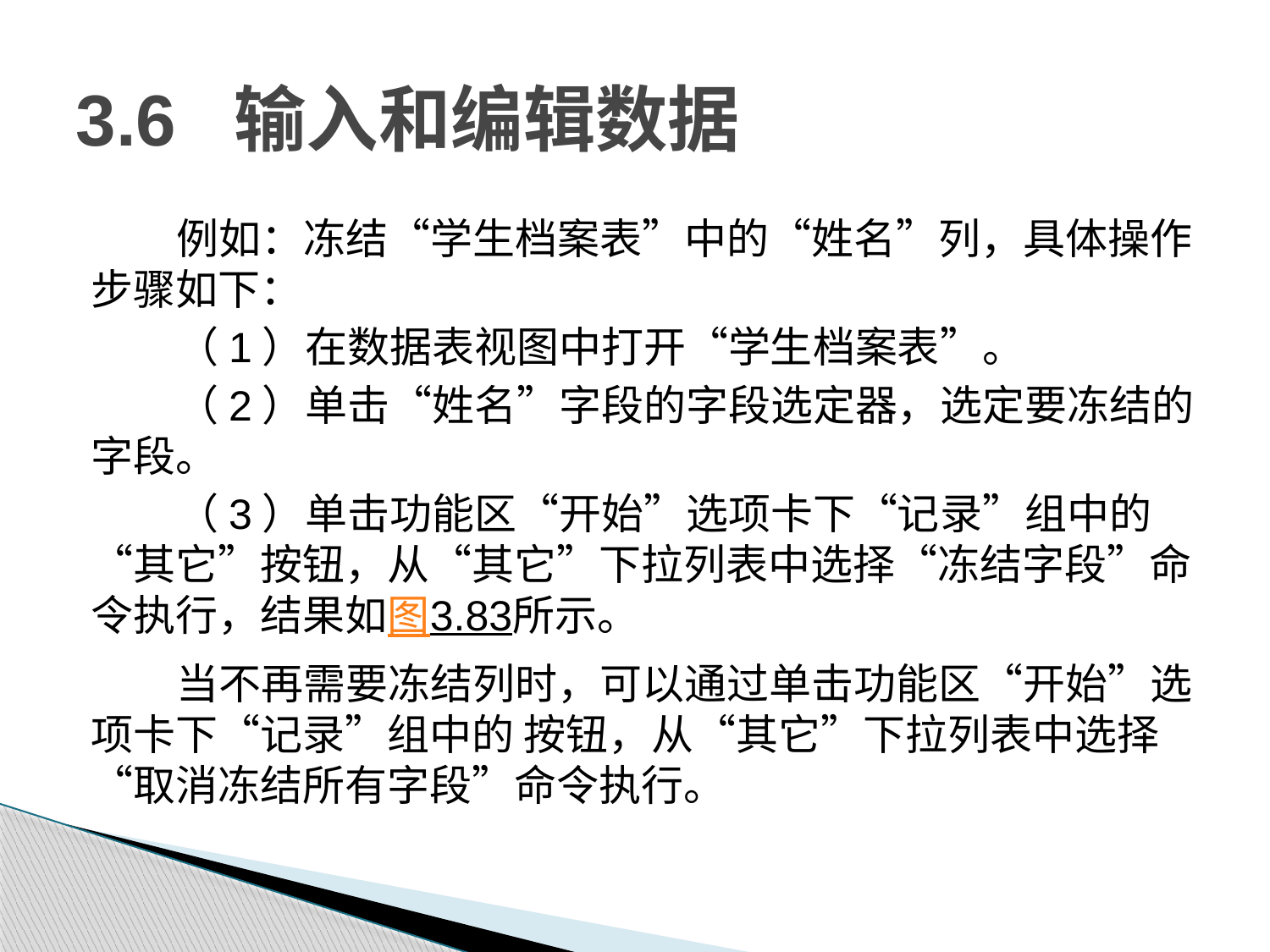

# 3.6  输入和编辑数据
例如：冻结“学生档案表”中的“姓名”列，具体操作步骤如下：
（1）在数据表视图中打开“学生档案表”。
（2）单击“姓名”字段的字段选定器，选定要冻结的字段。
（3）单击功能区“开始”选项卡下“记录”组中的“其它”按钮，从“其它”下拉列表中选择“冻结字段”命令执行，结果如图3.83所示。
当不再需要冻结列时，可以通过单击功能区“开始”选项卡下“记录”组中的 按钮，从“其它”下拉列表中选择“取消冻结所有字段”命令执行。